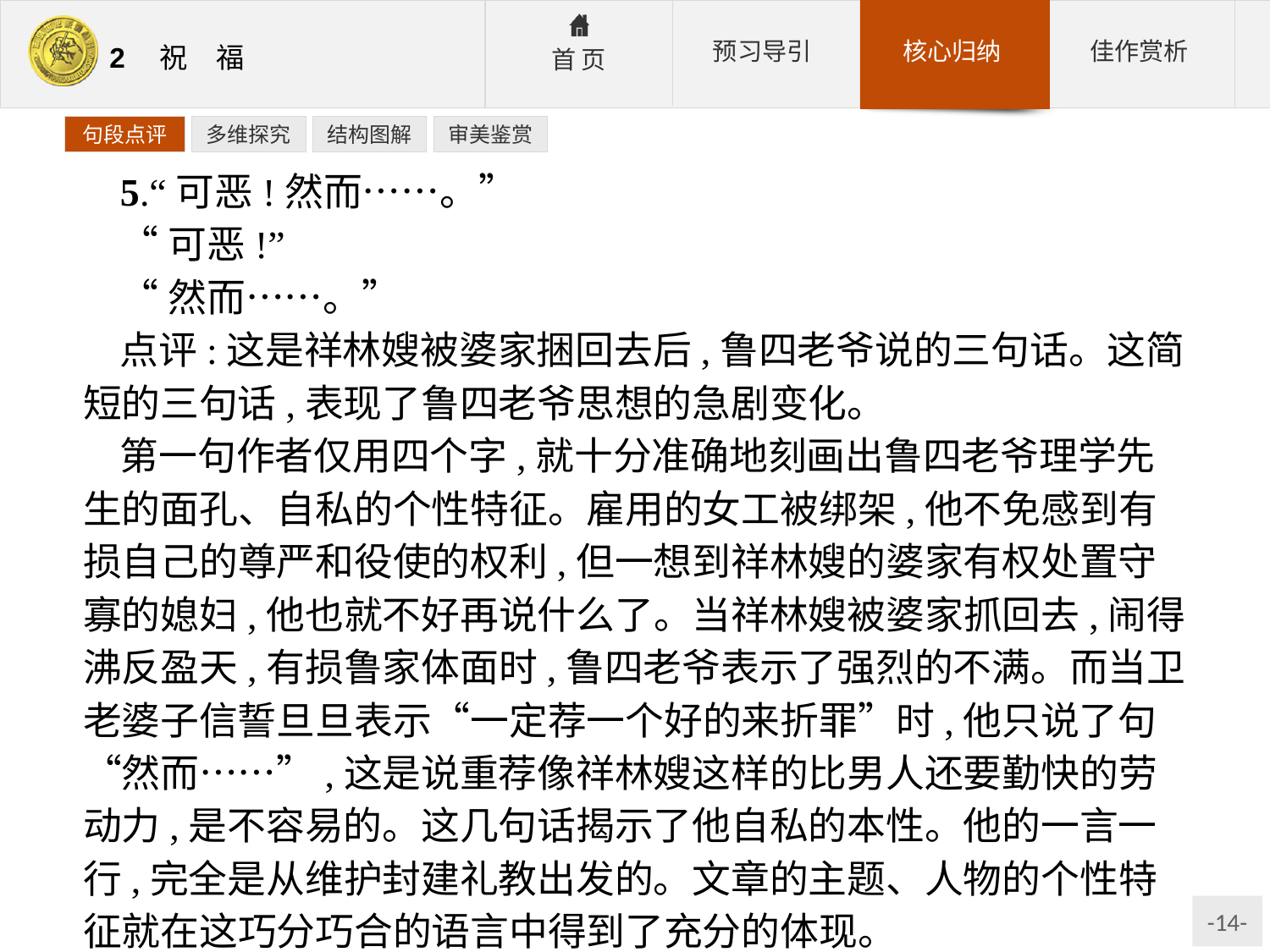

句段点评
多维探究
结构图解
审美鉴赏
5.“可恶!然而……。”
“可恶!”
“然而……。”
点评:这是祥林嫂被婆家捆回去后,鲁四老爷说的三句话。这简短的三句话,表现了鲁四老爷思想的急剧变化。
第一句作者仅用四个字,就十分准确地刻画出鲁四老爷理学先生的面孔、自私的个性特征。雇用的女工被绑架,他不免感到有损自己的尊严和役使的权利,但一想到祥林嫂的婆家有权处置守寡的媳妇,他也就不好再说什么了。当祥林嫂被婆家抓回去,闹得沸反盈天,有损鲁家体面时,鲁四老爷表示了强烈的不满。而当卫老婆子信誓旦旦表示“一定荐一个好的来折罪”时,他只说了句“然而……”,这是说重荐像祥林嫂这样的比男人还要勤快的劳动力,是不容易的。这几句话揭示了他自私的本性。他的一言一行,完全是从维护封建礼教出发的。文章的主题、人物的个性特征就在这巧分巧合的语言中得到了充分的体现。